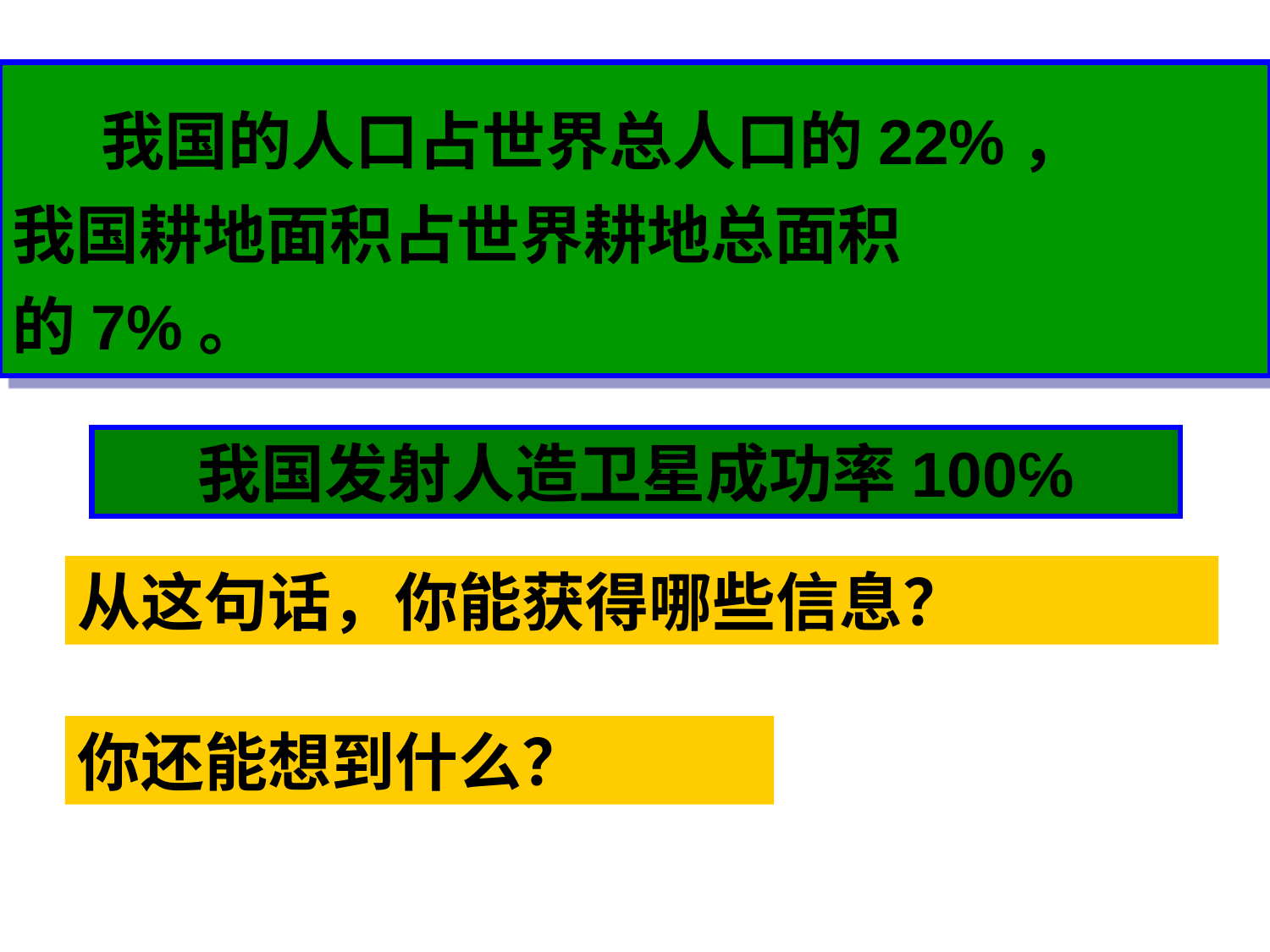

我国的人口占世界总人口的22%，
我国耕地面积占世界耕地总面积
的7%。

我国发射人造卫星成功率100℅
从这句话，你能获得哪些信息？
你还能想到什么？